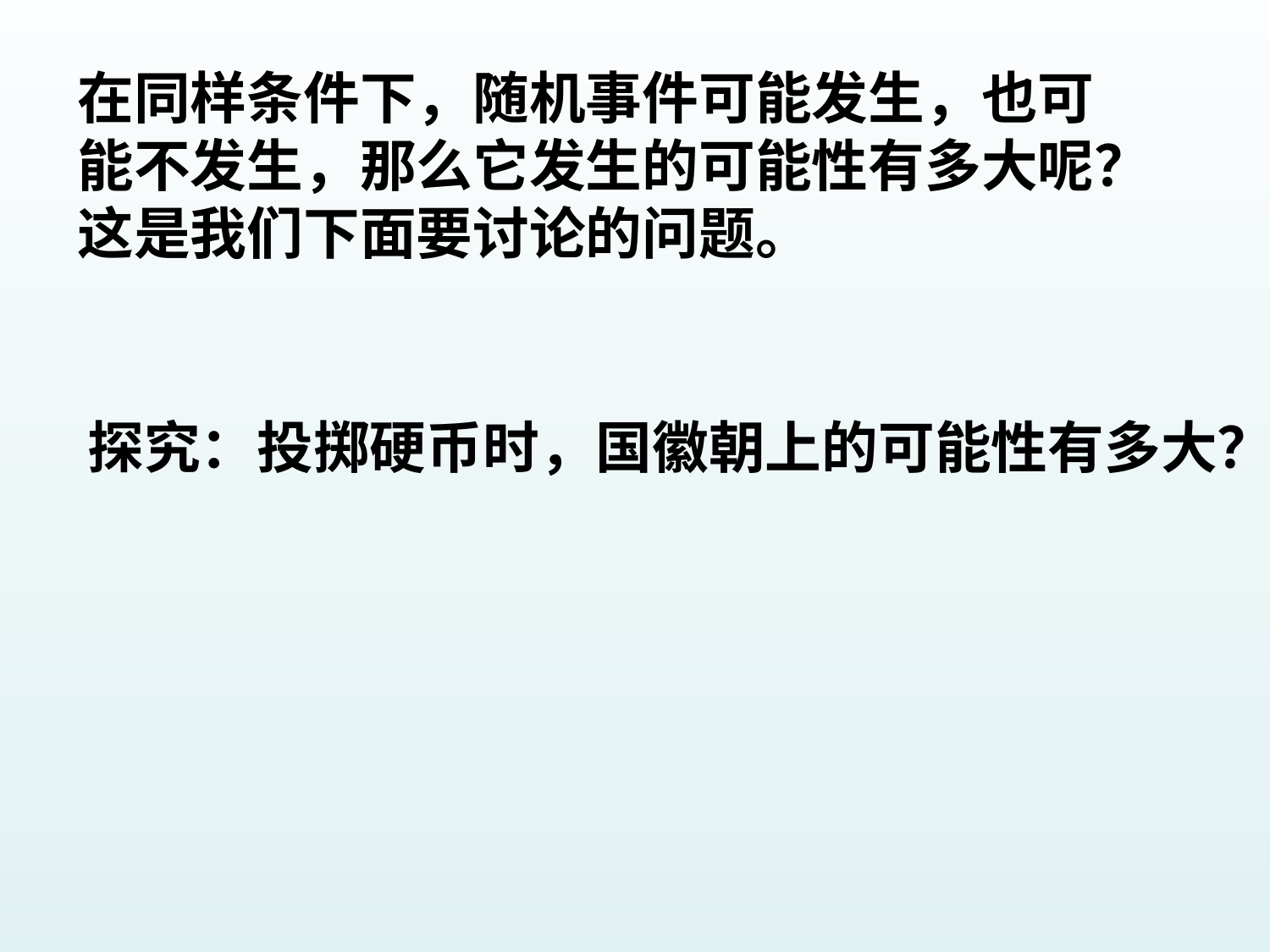

在同样条件下，随机事件可能发生，也可能不发生，那么它发生的可能性有多大呢？这是我们下面要讨论的问题。
探究：投掷硬币时，国徽朝上的可能性有多大？